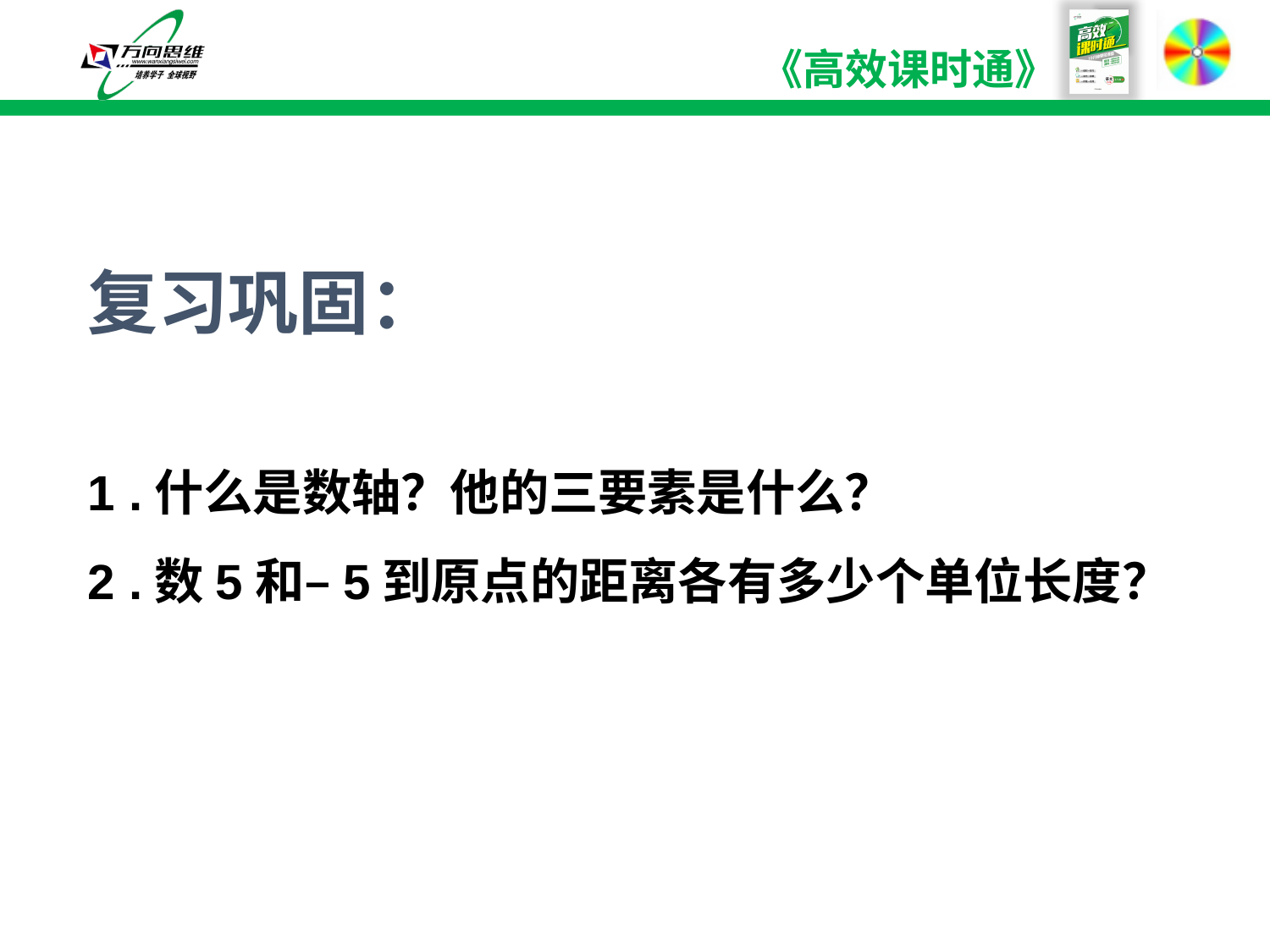

复习巩固：

1 .什么是数轴？他的三要素是什么？
2 .数5和–5到原点的距离各有多少个单位长度？